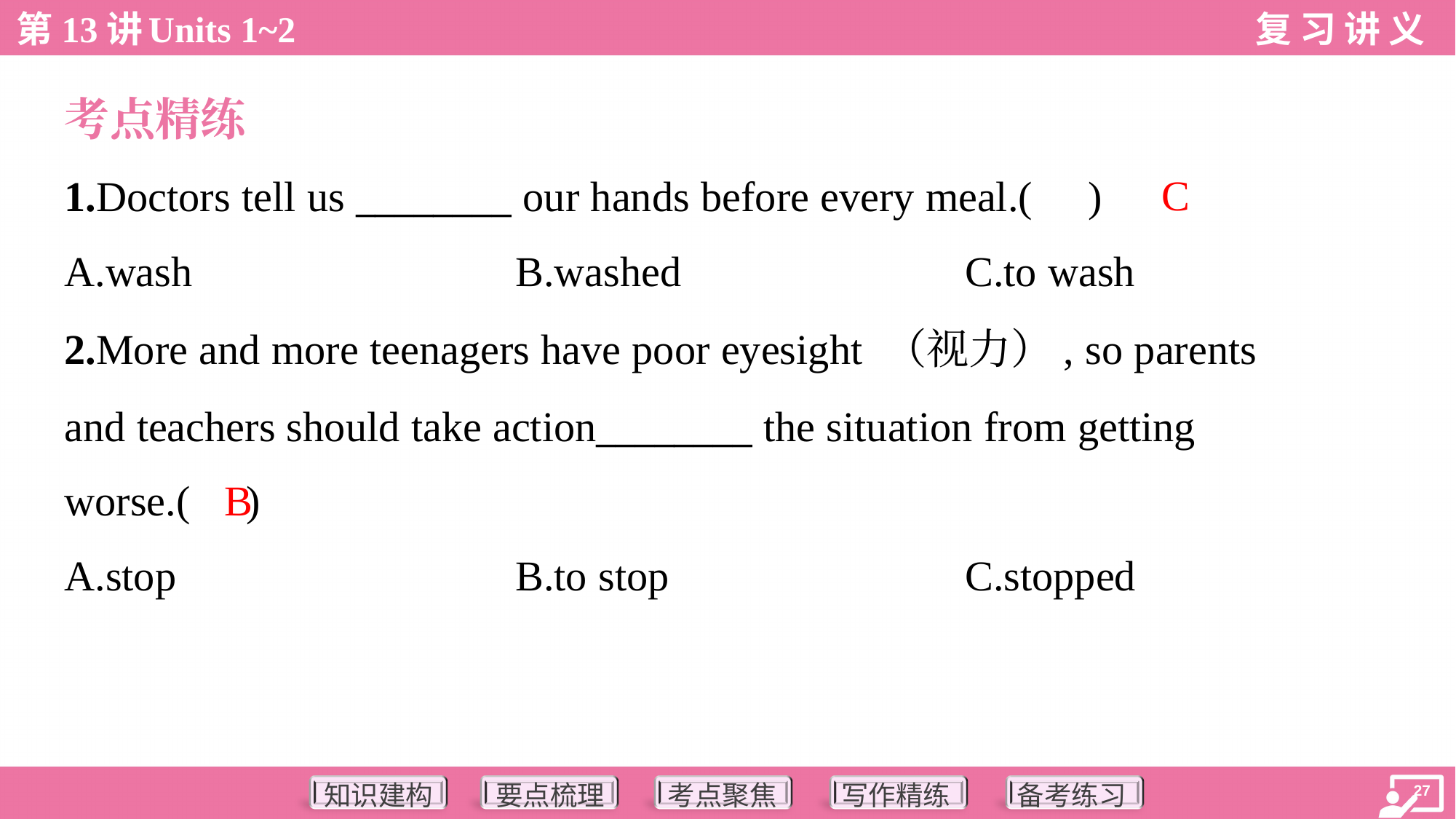

考点精练
C
1.Doctors tell us ________ our hands before every meal.(     )
A.wash	B.washed	C.to wash
2.More and more teenagers have poor eyesight （视力）, so parents
and teachers should take action________ the situation from getting
worse.(     )
B
A.stop	B.to stop	C.stopped